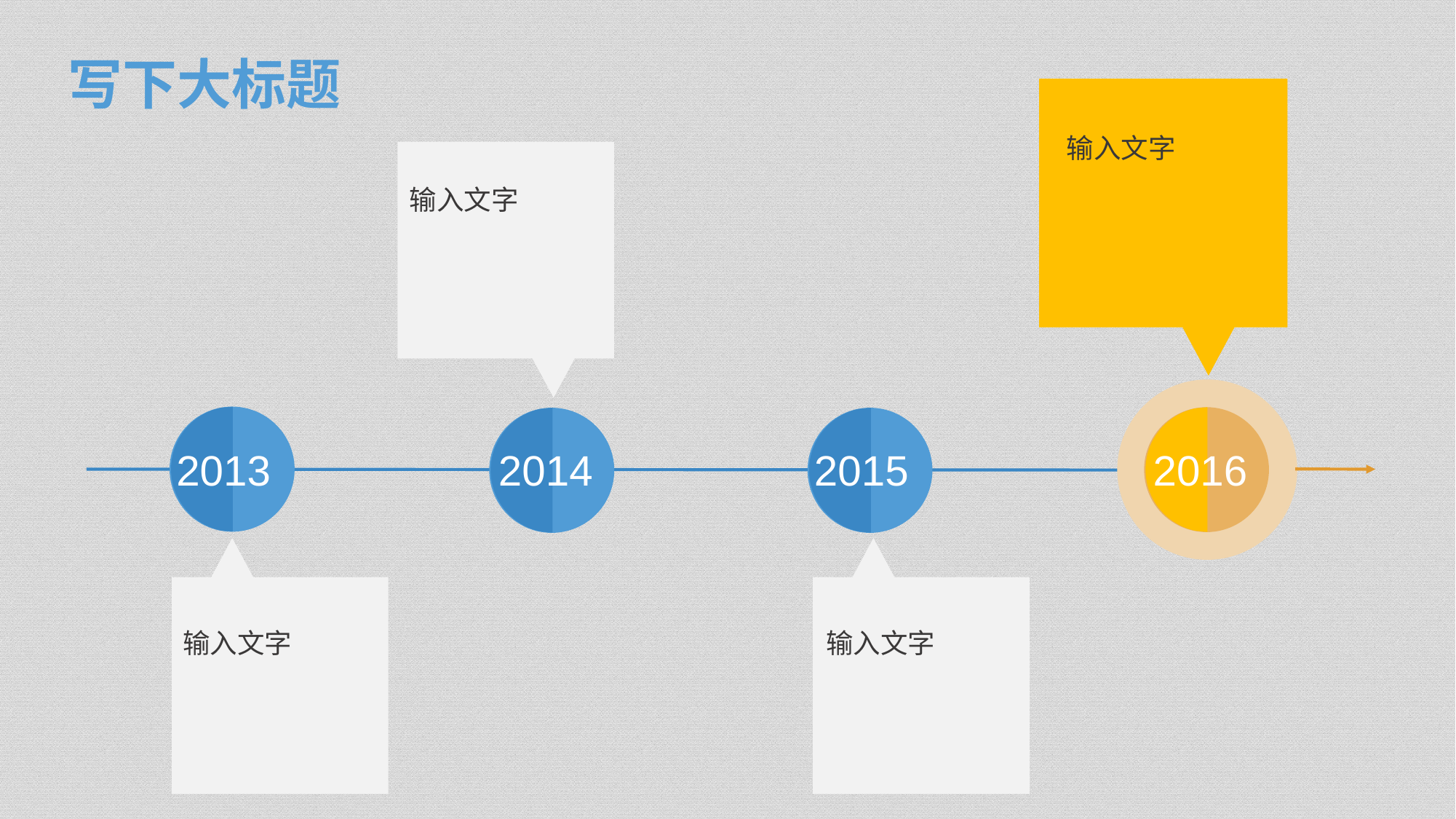

写下大标题

输入文字

输入文字

2013
2014
2015
2016

输入文字
输入文字